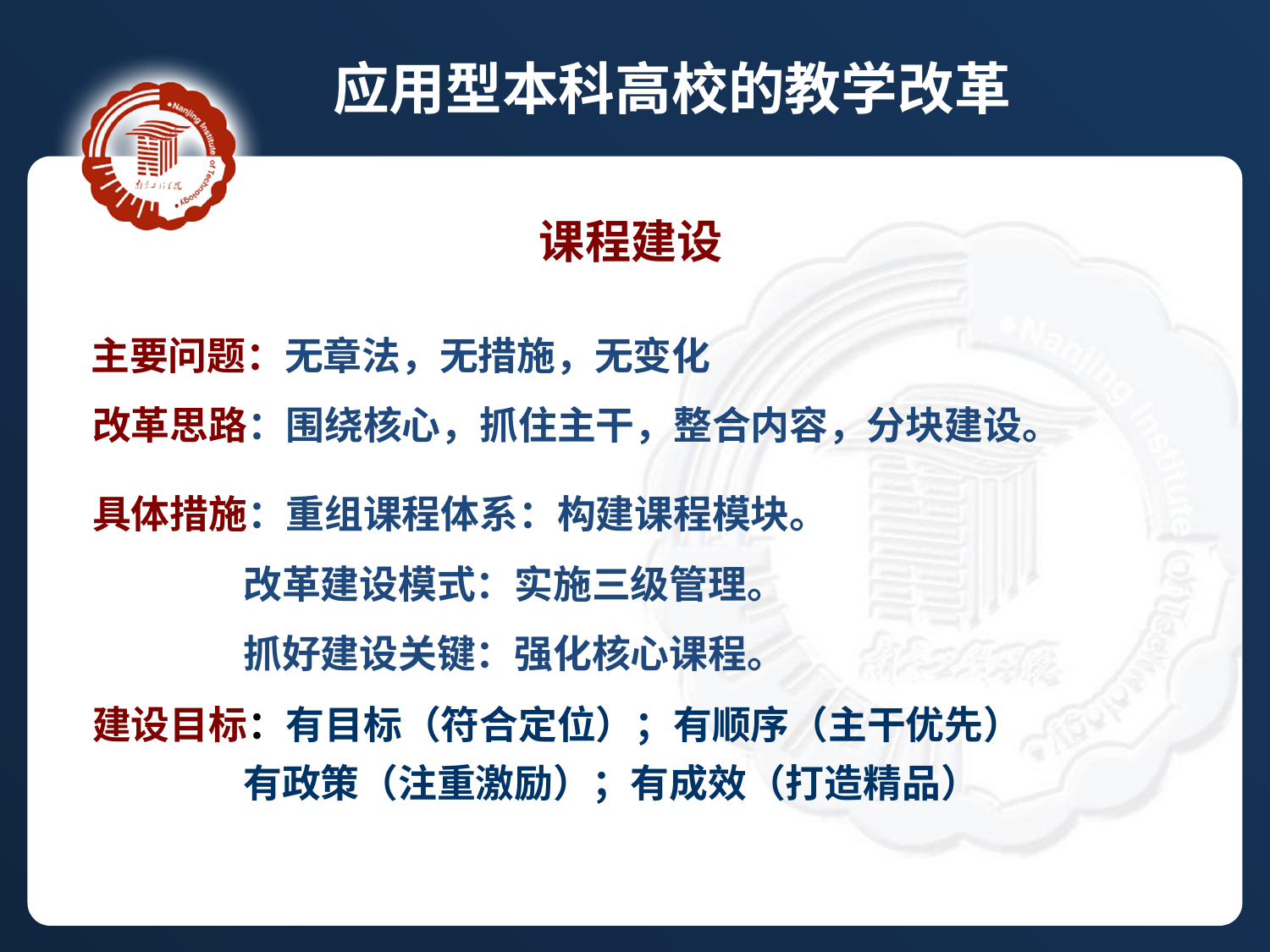

应用型本科高校的教学改革
                         课程建设

      主要问题：无章法，无措施，无变化
      改革思路：围绕核心，抓住主干，整合内容，分块建设。
      具体措施：重组课程体系：构建课程模块。
                       改革建设模式：实施三级管理。
                       抓好建设关键：强化核心课程。
      建设目标：有目标（符合定位）；有顺序（主干优先）
                       有政策（注重激励）；有成效（打造精品）